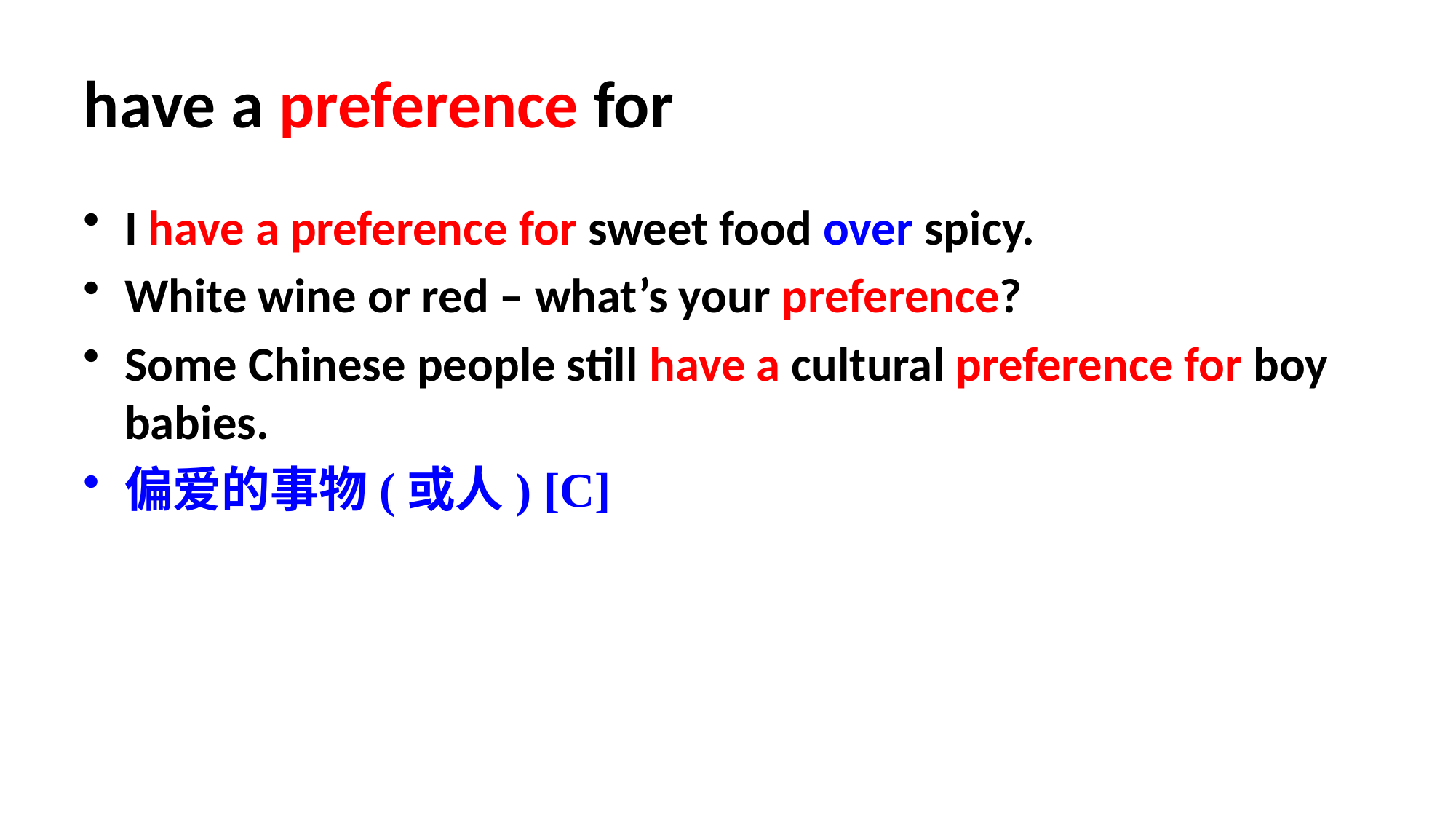

# have a preference for
I have a preference for sweet food over spicy.
White wine or red – what’s your preference?
Some Chinese people still have a cultural preference for boy babies.
偏爱的事物(或人) [C]